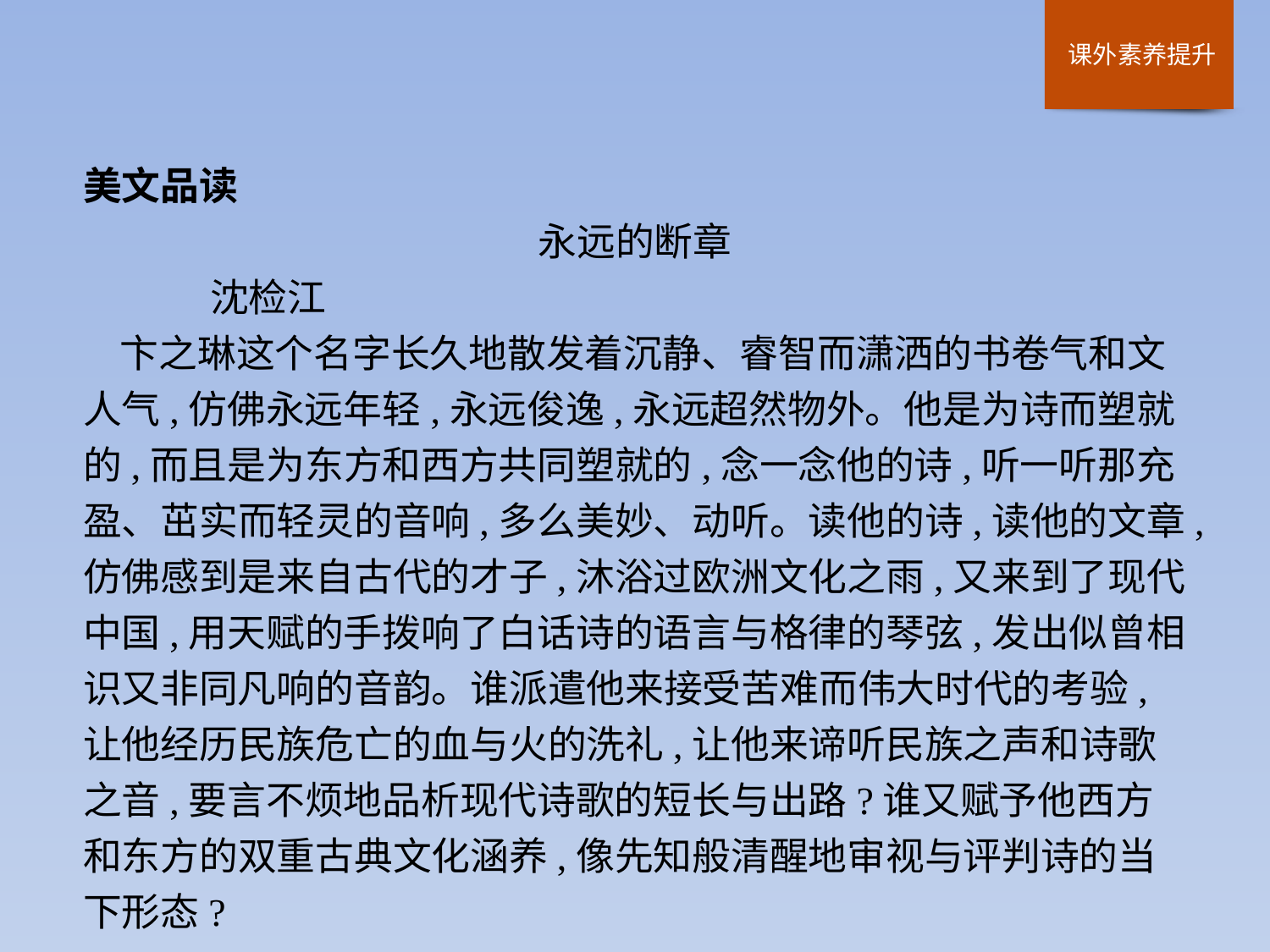

美文品读
永远的断章
	沈检江
卞之琳这个名字长久地散发着沉静、睿智而潇洒的书卷气和文人气,仿佛永远年轻,永远俊逸,永远超然物外。他是为诗而塑就的,而且是为东方和西方共同塑就的,念一念他的诗,听一听那充盈、茁实而轻灵的音响,多么美妙、动听。读他的诗,读他的文章,仿佛感到是来自古代的才子,沐浴过欧洲文化之雨,又来到了现代中国,用天赋的手拨响了白话诗的语言与格律的琴弦,发出似曾相识又非同凡响的音韵。谁派遣他来接受苦难而伟大时代的考验,让他经历民族危亡的血与火的洗礼,让他来谛听民族之声和诗歌之音,要言不烦地品析现代诗歌的短长与出路?谁又赋予他西方和东方的双重古典文化涵养,像先知般清醒地审视与评判诗的当下形态?